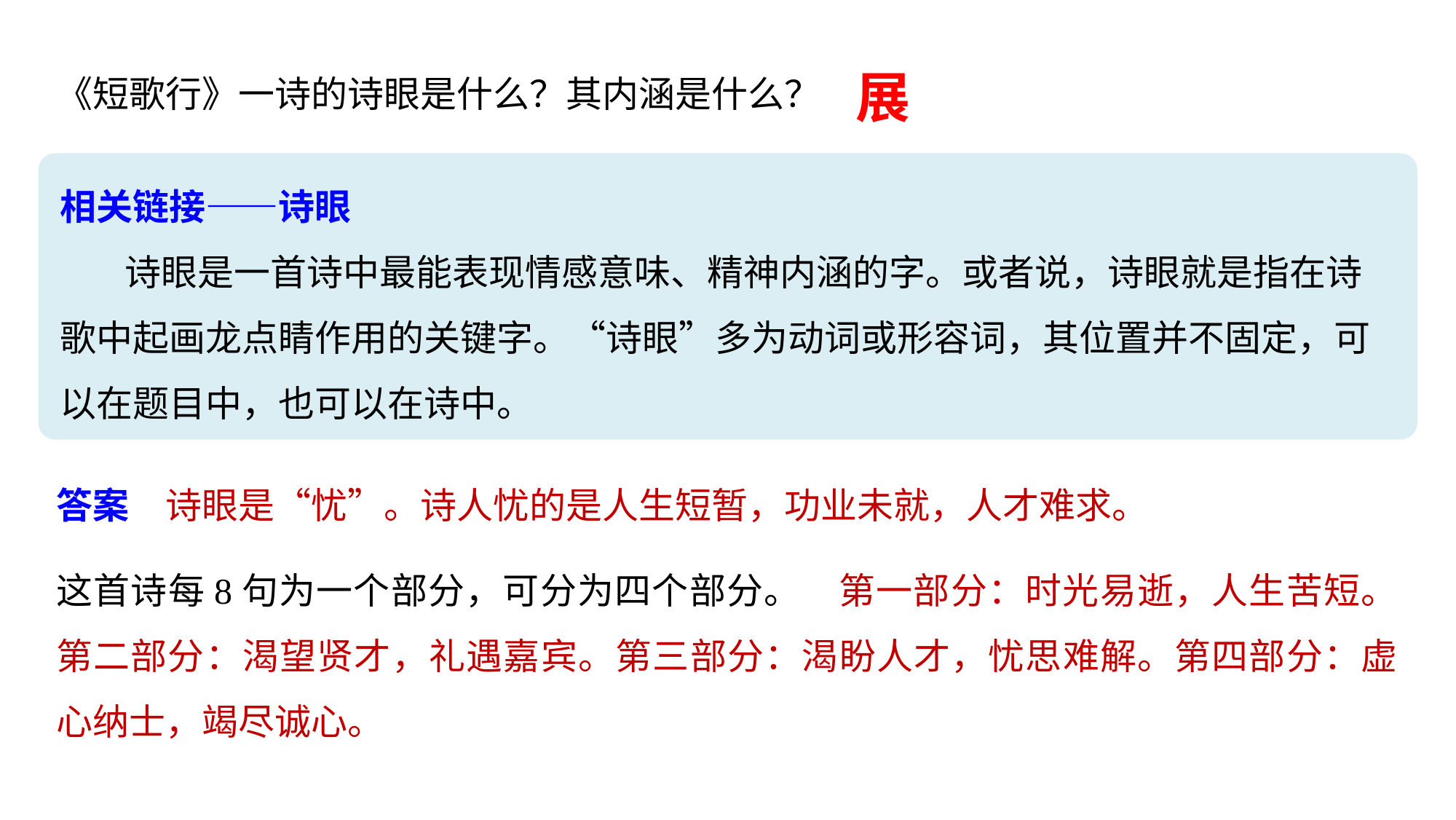

《短歌行》一诗的诗眼是什么？其内涵是什么？
展
相关链接——诗眼
诗眼是一首诗中最能表现情感意味、精神内涵的字。或者说，诗眼就是指在诗歌中起画龙点睛作用的关键字。“诗眼”多为动词或形容词，其位置并不固定，可以在题目中，也可以在诗中。

答案　诗眼是“忧”。诗人忧的是人生短暂，功业未就，人才难求。
这首诗每8句为一个部分，可分为四个部分。　第一部分：时光易逝，人生苦短。第二部分：渴望贤才，礼遇嘉宾。第三部分：渴盼人才，忧思难解。第四部分：虚心纳士，竭尽诚心。